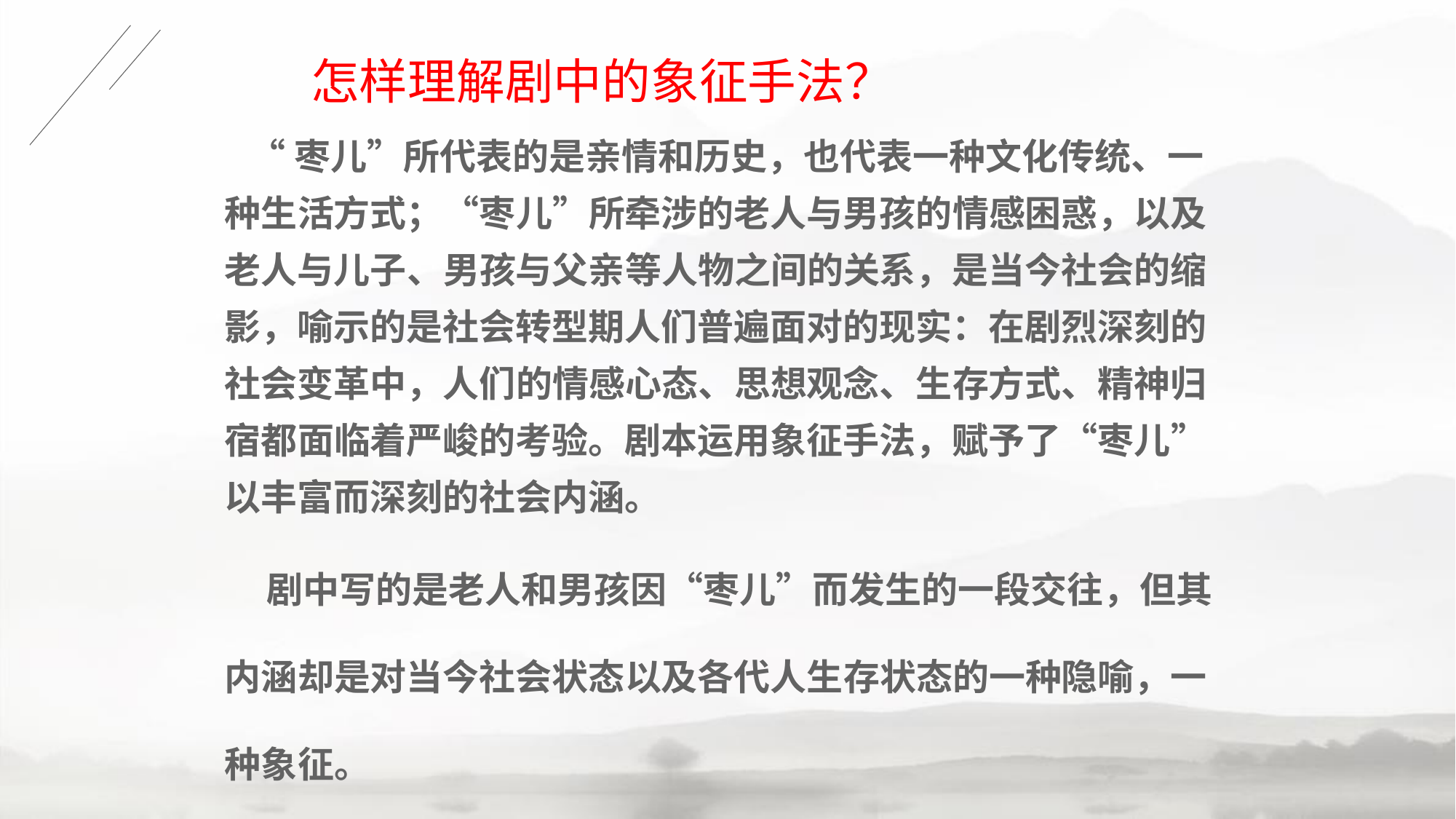

怎样理解剧中的象征手法？
   “枣儿”所代表的是亲情和历史，也代表一种文化传统、一种生活方式；“枣儿”所牵涉的老人与男孩的情感困惑，以及老人与儿子、男孩与父亲等人物之间的关系，是当今社会的缩影，喻示的是社会转型期人们普遍面对的现实：在剧烈深刻的社会变革中，人们的情感心态、思想观念、生存方式、精神归宿都面临着严峻的考验。剧本运用象征手法，赋予了“枣儿”以丰富而深刻的社会内涵。
    剧中写的是老人和男孩因“枣儿”而发生的一段交往，但其内涵却是对当今社会状态以及各代人生存状态的一种隐喻，一种象征。